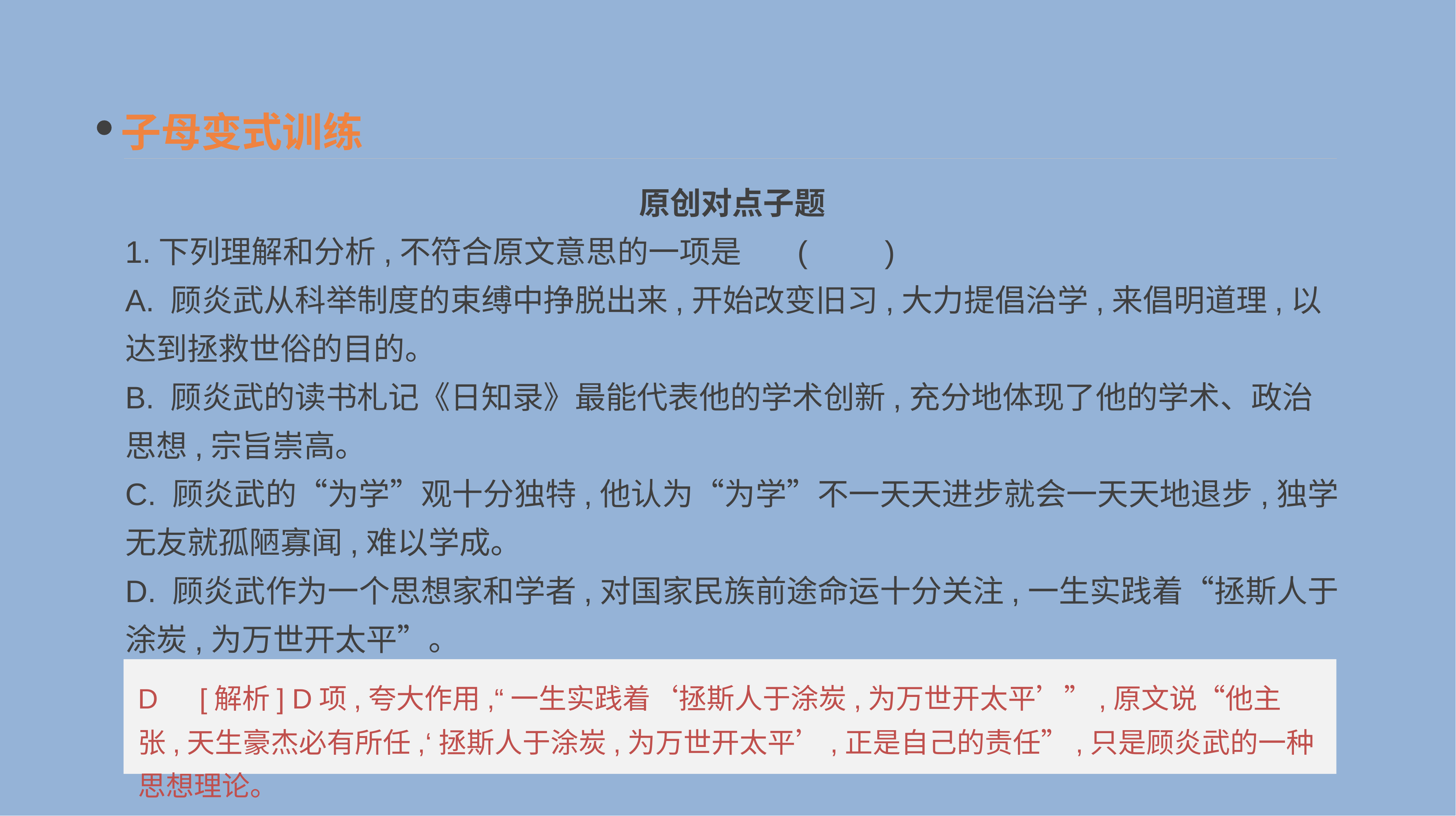

子母变式训练

原创对点子题
1.下列理解和分析,不符合原文意思的一项是	(　　)
A. 顾炎武从科举制度的束缚中挣脱出来,开始改变旧习,大力提倡治学,来倡明道理,以达到拯救世俗的目的。
B. 顾炎武的读书札记《日知录》最能代表他的学术创新,充分地体现了他的学术、政治思想,宗旨崇高。
C. 顾炎武的“为学”观十分独特,他认为“为学”不一天天进步就会一天天地退步,独学无友就孤陋寡闻,难以学成。
D. 顾炎武作为一个思想家和学者,对国家民族前途命运十分关注,一生实践着“拯斯人于涂炭,为万世开太平”。

D　[解析] D项,夸大作用,“一生实践着‘拯斯人于涂炭,为万世开太平’”,原文说“他主张,天生豪杰必有所任,‘拯斯人于涂炭,为万世开太平’,正是自己的责任”,只是顾炎武的一种思想理论。